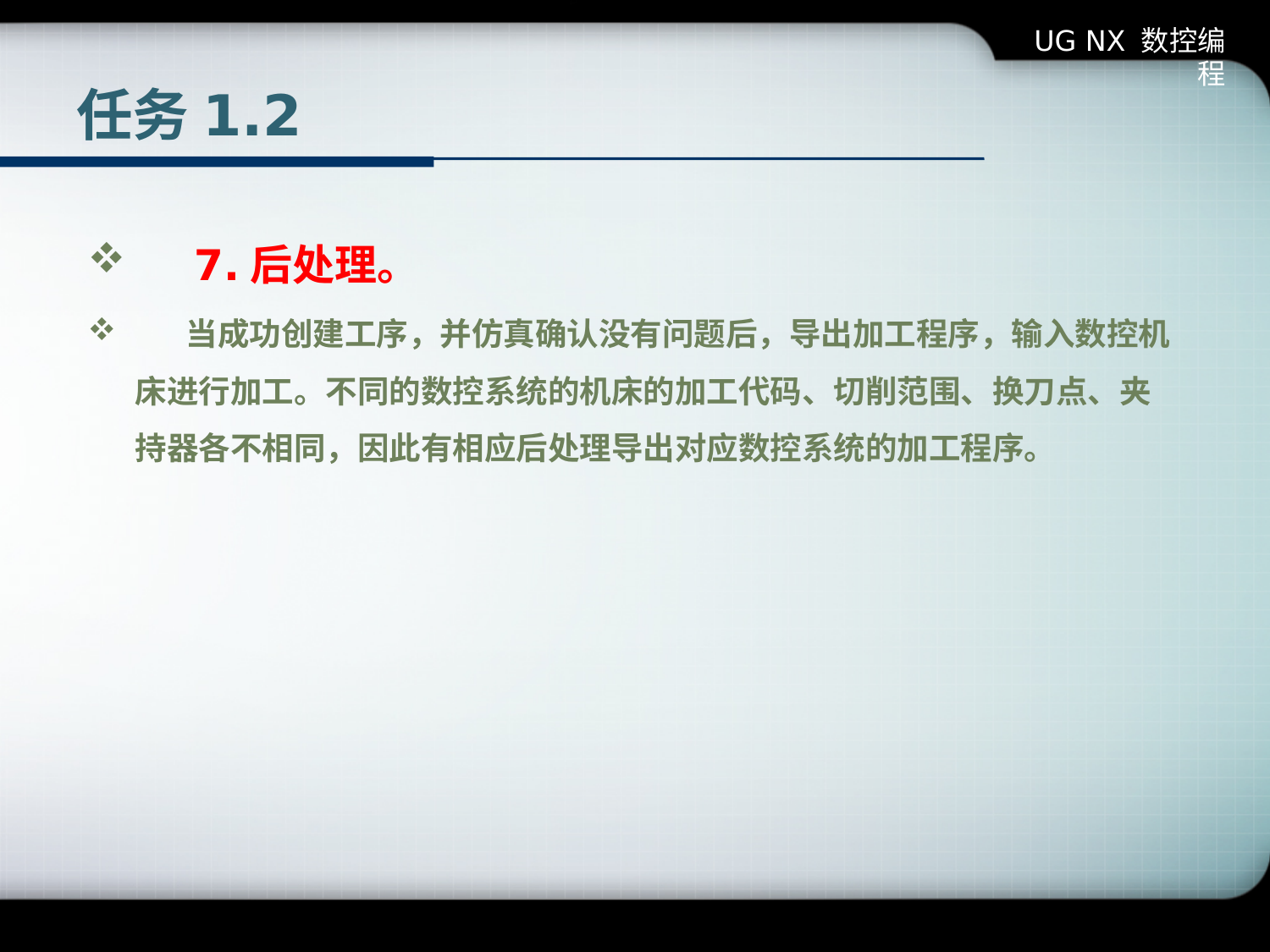

UG NX 数控编程
# 任务1.2
    7.后处理。
      当成功创建工序，并仿真确认没有问题后，导出加工程序，输入数控机床进行加工。不同的数控系统的机床的加工代码、切削范围、换刀点、夹持器各不相同，因此有相应后处理导出对应数控系统的加工程序。